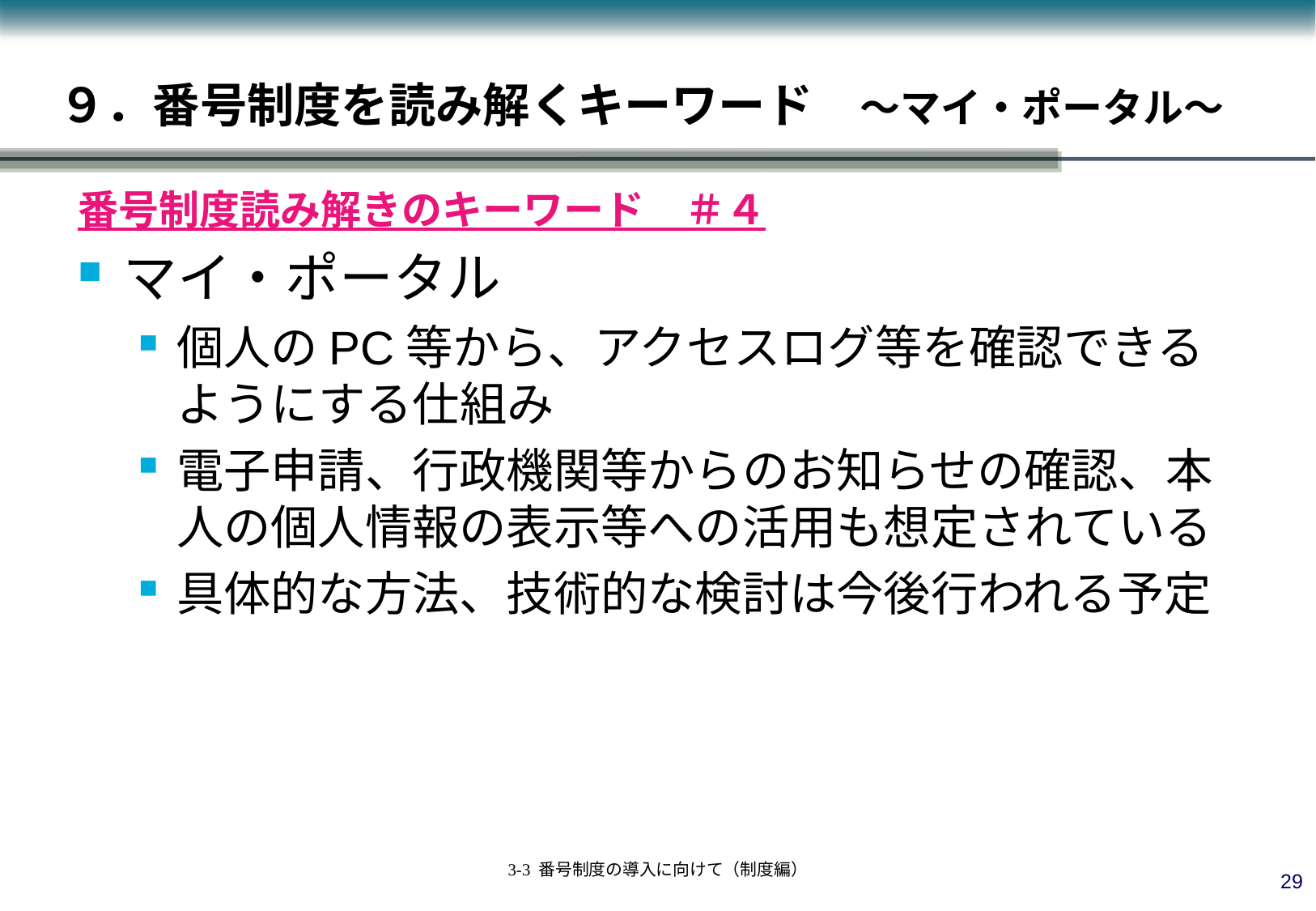

# ９．番号制度を読み解くキーワード　～マイ・ポータル～
番号制度読み解きのキーワード　＃４
マイ・ポータル
個人のPC等から、アクセスログ等を確認できるようにする仕組み
電子申請、行政機関等からのお知らせの確認、本人の個人情報の表示等への活用も想定されている
具体的な方法、技術的な検討は今後行われる予定

29
3-3 番号制度の導入に向けて（制度編）